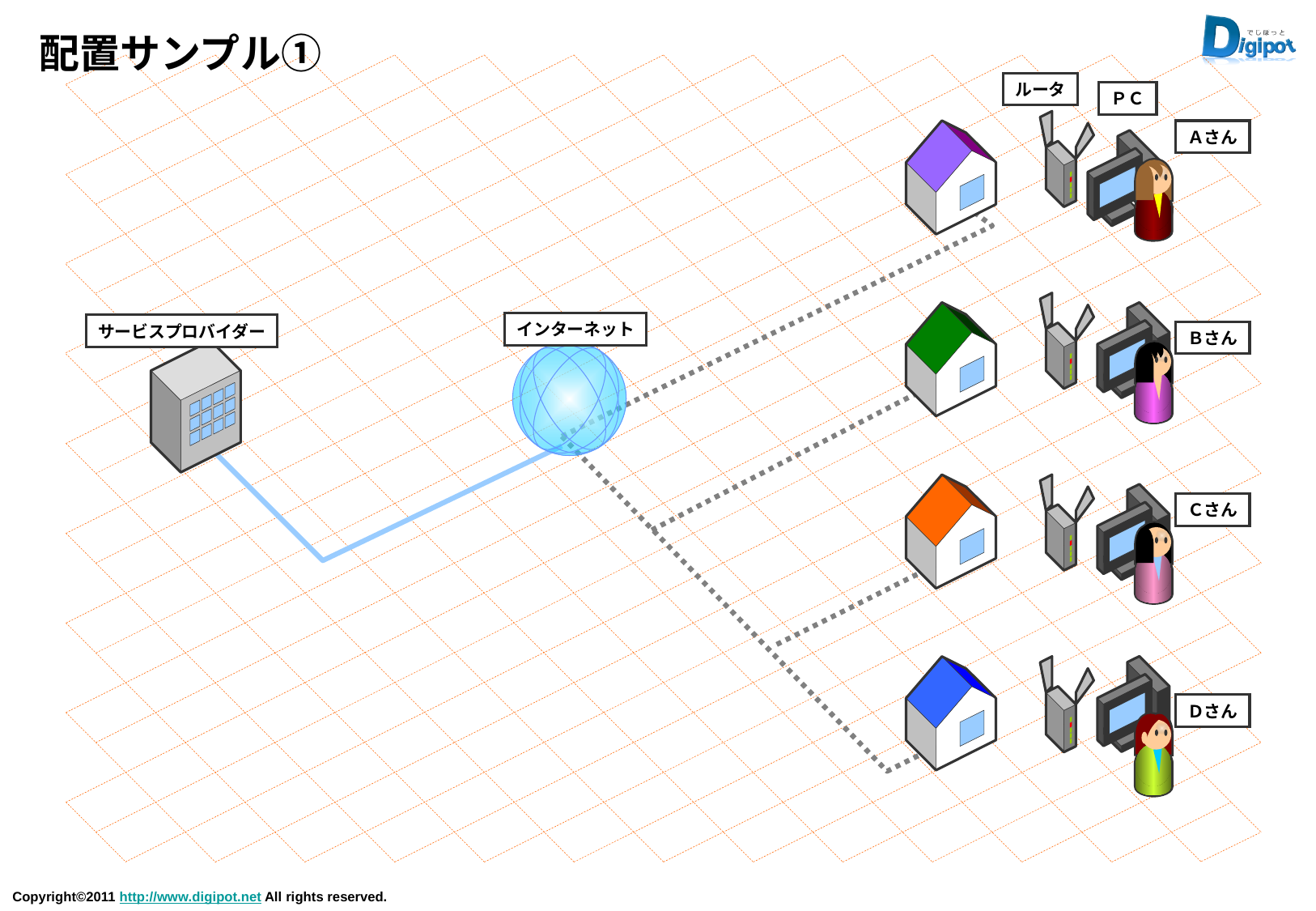

配置サンプル①

ルータ
ＰＣ

Ａさん

インターネット
サービスプロバイダー
Ｂさん

Ｃさん

Ｄさん